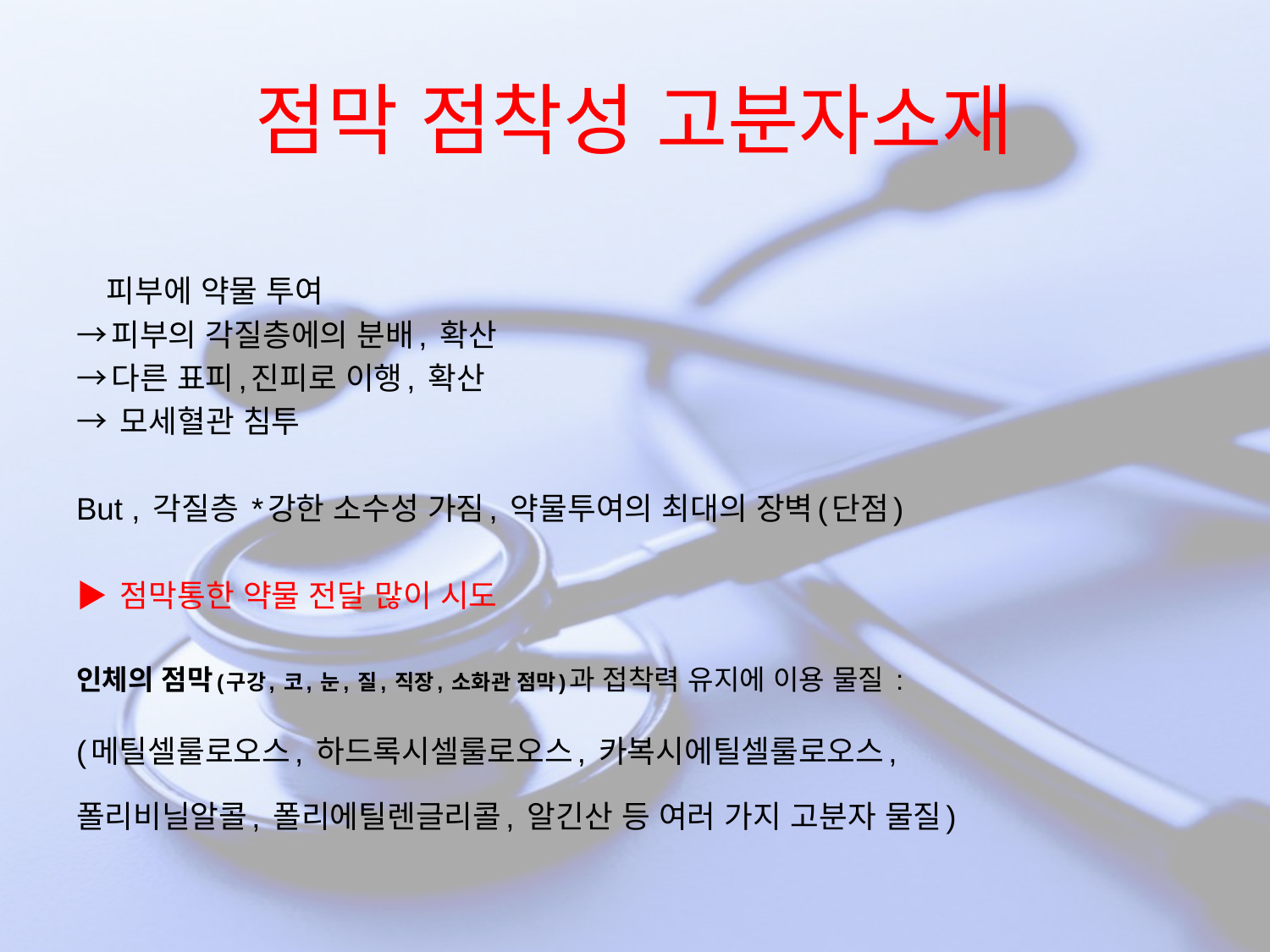

# 점막 점착성 고분자소재

   피부에 약물 투여
→피부의 각질층에의 분배, 확산
→다른 표피,진피로 이행, 확산
→ 모세혈관 침투

But , 각질층 *강한 소수성 가짐, 약물투여의 최대의 장벽(단점)

▶ 점막통한 약물 전달 많이 시도

인체의 점막(구강, 코, 눈, 질, 직장, 소화관 점막)과 접착력 유지에 이용 물질 :

(메틸셀룰로오스, 하드록시셀룰로오스, 카복시에틸셀룰로오스,

폴리비닐알콜, 폴리에틸렌글리콜, 알긴산 등 여러 가지 고분자 물질)